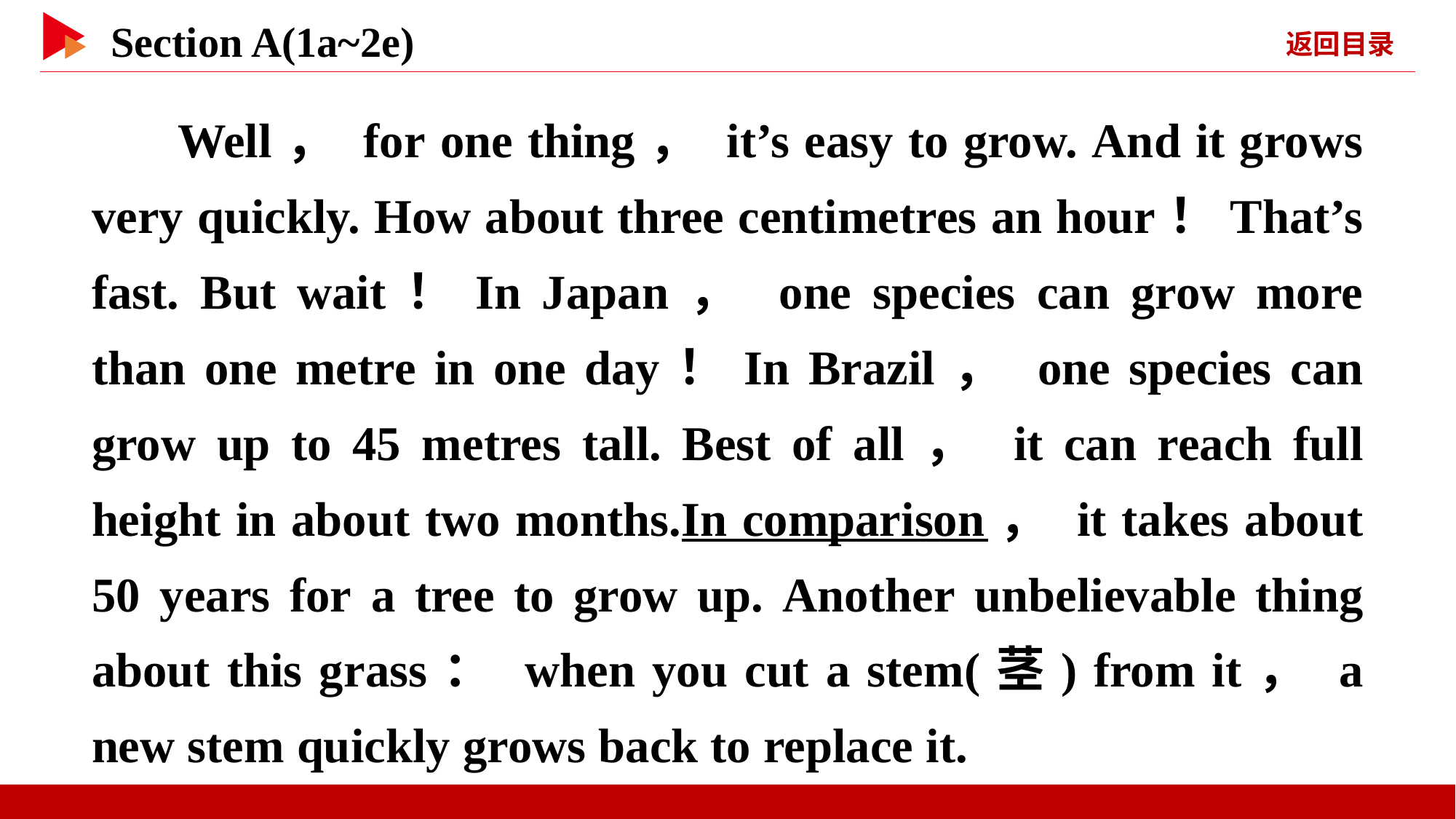

Well， for one thing， it’s easy to grow. And it grows very quickly. How about three centimetres an hour！That’s fast. But wait！In Japan， one species can grow more than one metre in one day！In Brazil， one species can grow up to 45 metres tall. Best of all， it can reach full height in about two months.In comparison， it takes about 50 years for a tree to grow up. Another unbelievable thing about this grass： when you cut a stem(茎) from it， a new stem quickly grows back to replace it.